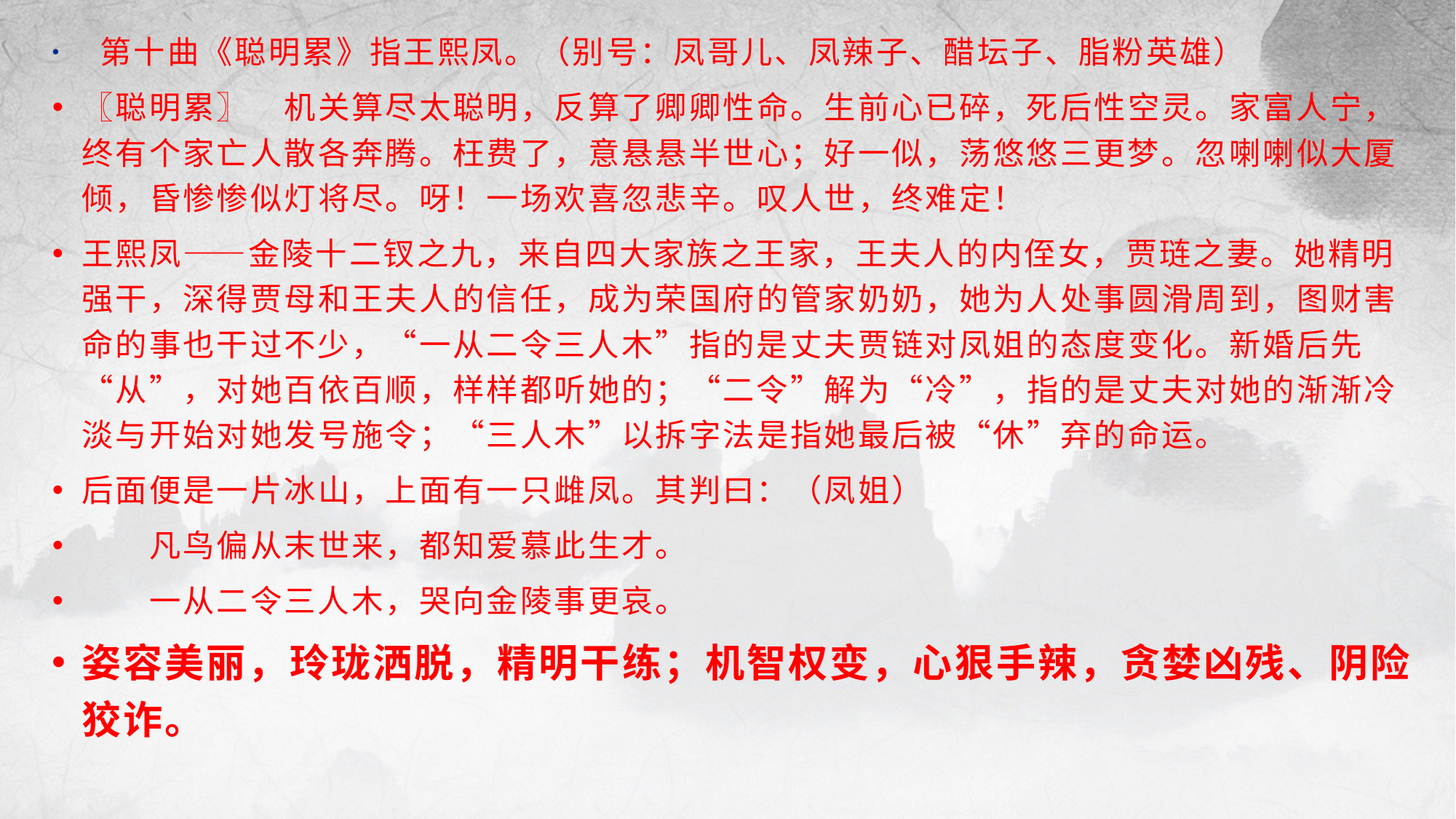

第十曲《聪明累》指王熙凤。（别号：凤哥儿、凤辣子、醋坛子、脂粉英雄）
〖聪明累〗　机关算尽太聪明，反算了卿卿性命。生前心已碎，死后性空灵。家富人宁，终有个家亡人散各奔腾。枉费了，意悬悬半世心；好一似，荡悠悠三更梦。忽喇喇似大厦倾，昏惨惨似灯将尽。呀！一场欢喜忽悲辛。叹人世，终难定！
王熙凤——金陵十二钗之九，来自四大家族之王家，王夫人的内侄女，贾琏之妻。她精明强干，深得贾母和王夫人的信任，成为荣国府的管家奶奶，她为人处事圆滑周到，图财害命的事也干过不少，“一从二令三人木”指的是丈夫贾链对凤姐的态度变化。新婚后先“从”，对她百依百顺，样样都听她的；“二令”解为“冷”，指的是丈夫对她的渐渐冷淡与开始对她发号施令；“三人木”以拆字法是指她最后被“休”弃的命运。
后面便是一片冰山，上面有一只雌凤。其判曰：（凤姐）
　　凡鸟偏从末世来，都知爱慕此生才。
　　一从二令三人木，哭向金陵事更哀。
姿容美丽，玲珑洒脱，精明干练；机智权变，心狠手辣，贪婪凶残、阴险狡诈。